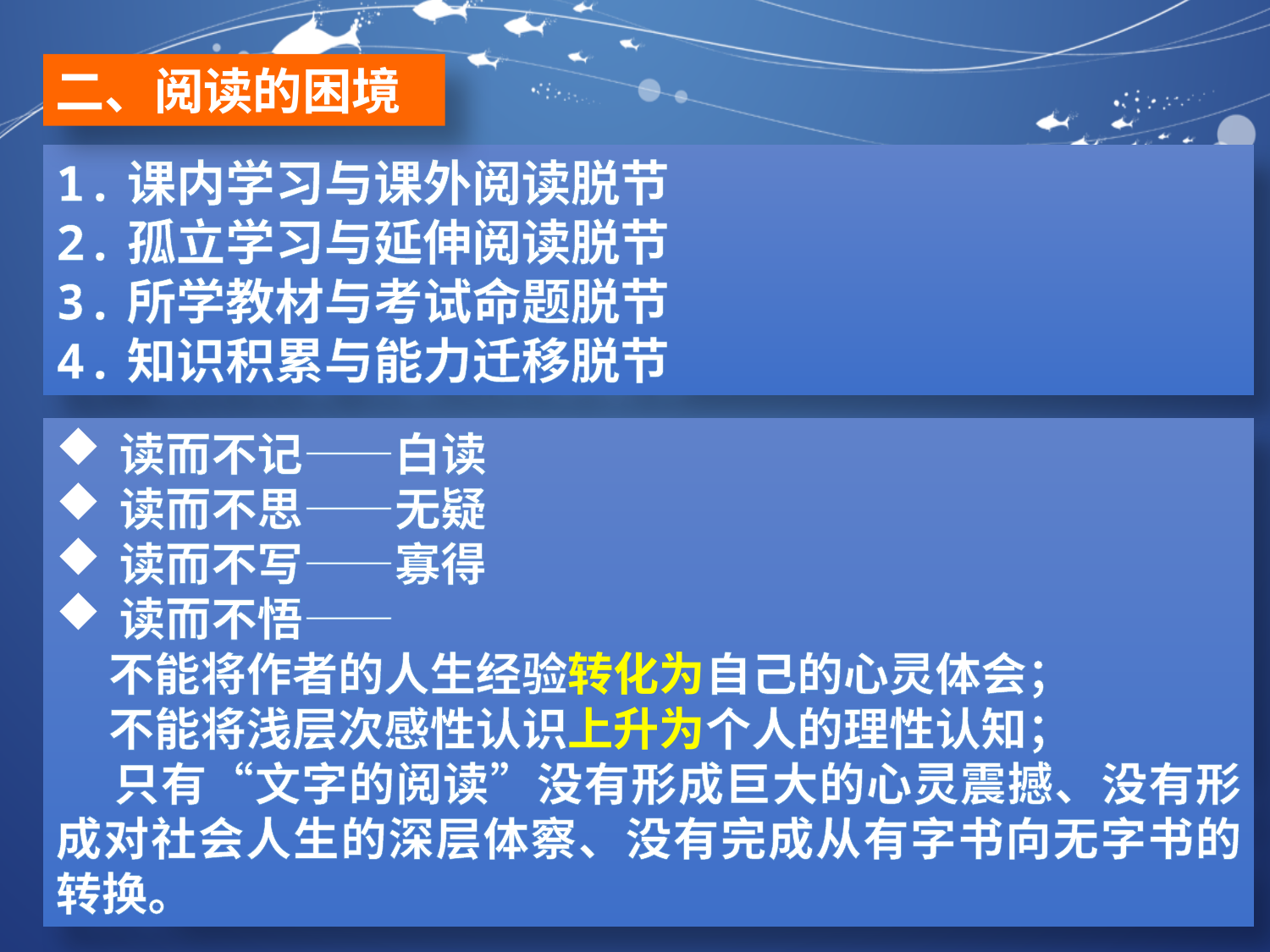

二、阅读的困境
1.课内学习与课外阅读脱节
2.孤立学习与延伸阅读脱节
3.所学教材与考试命题脱节
4.知识积累与能力迁移脱节
读而不记——白读
读而不思——无疑
读而不写——寡得
读而不悟——
    不能将作者的人生经验转化为自己的心灵体会；
    不能将浅层次感性认识上升为个人的理性认知；
    只有“文字的阅读”没有形成巨大的心灵震撼、没有形成对社会人生的深层体察、没有完成从有字书向无字书的转换。